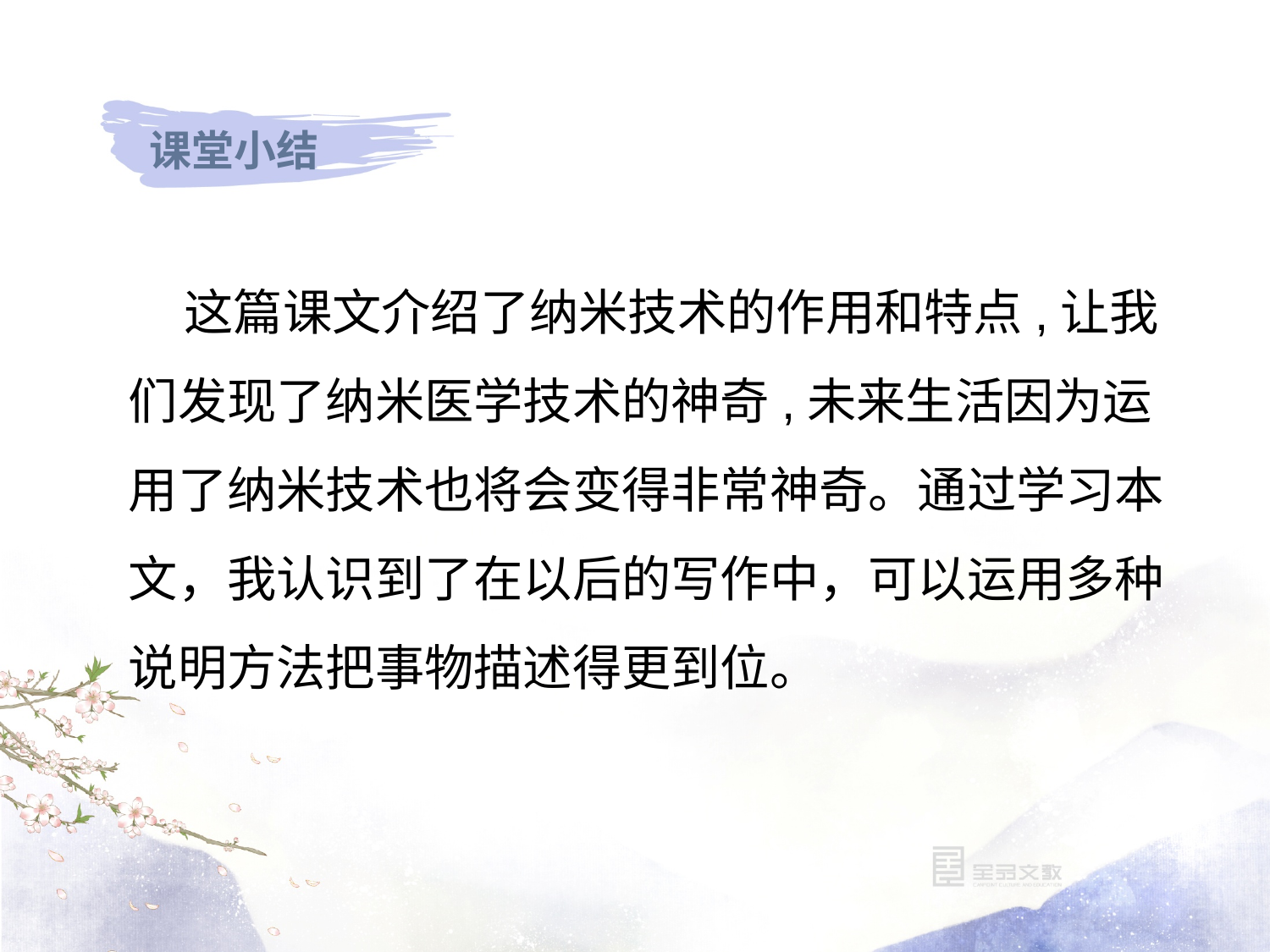

这篇课文介绍了纳米技术的作用和特点,让我们发现了纳米医学技术的神奇,未来生活因为运用了纳米技术也将会变得非常神奇。通过学习本文，我认识到了在以后的写作中，可以运用多种说明方法把事物描述得更到位。